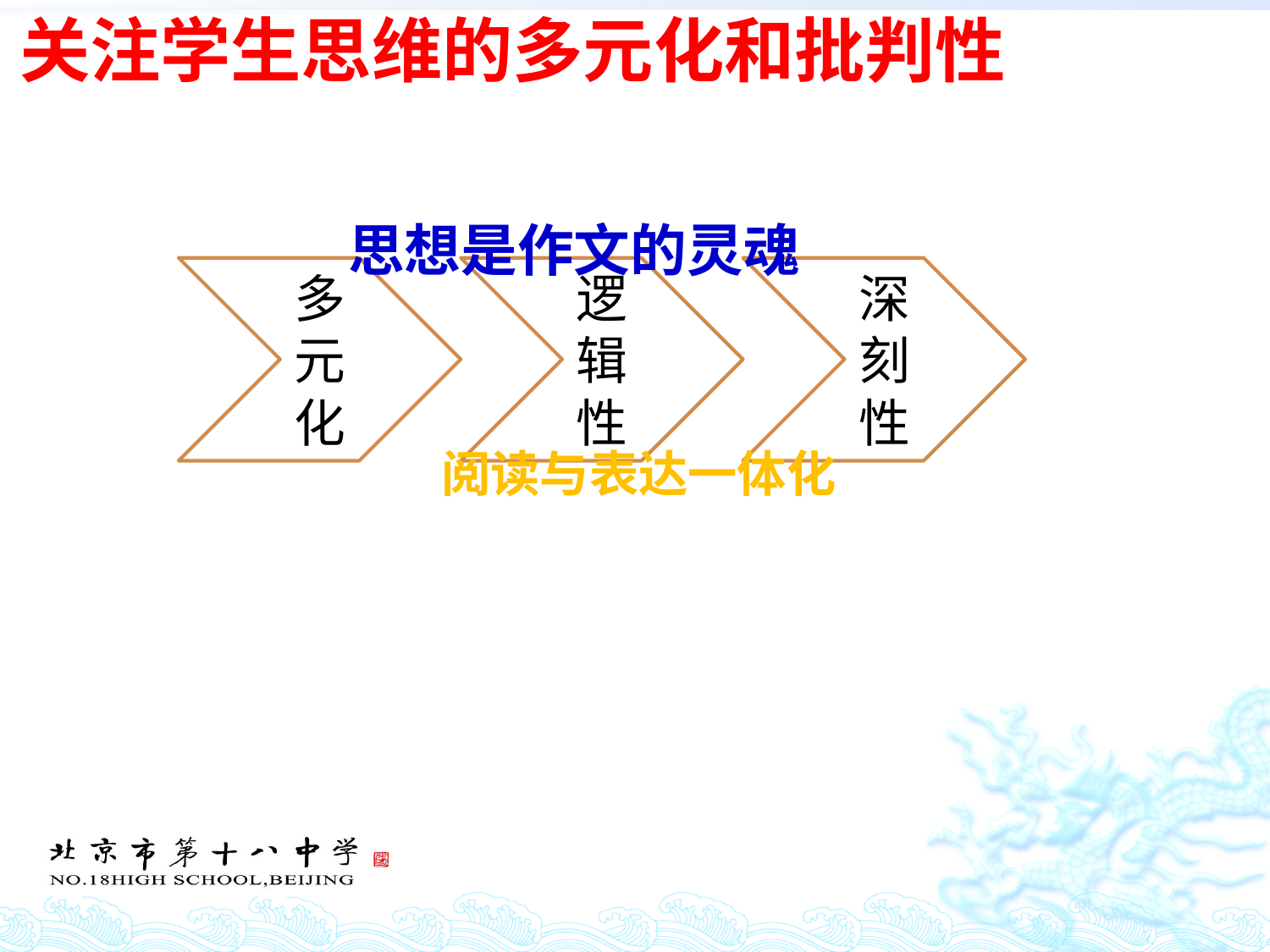

关注学生思维的多元化和批判性
思想是作文的灵魂
多元化
阅读与表达一体化